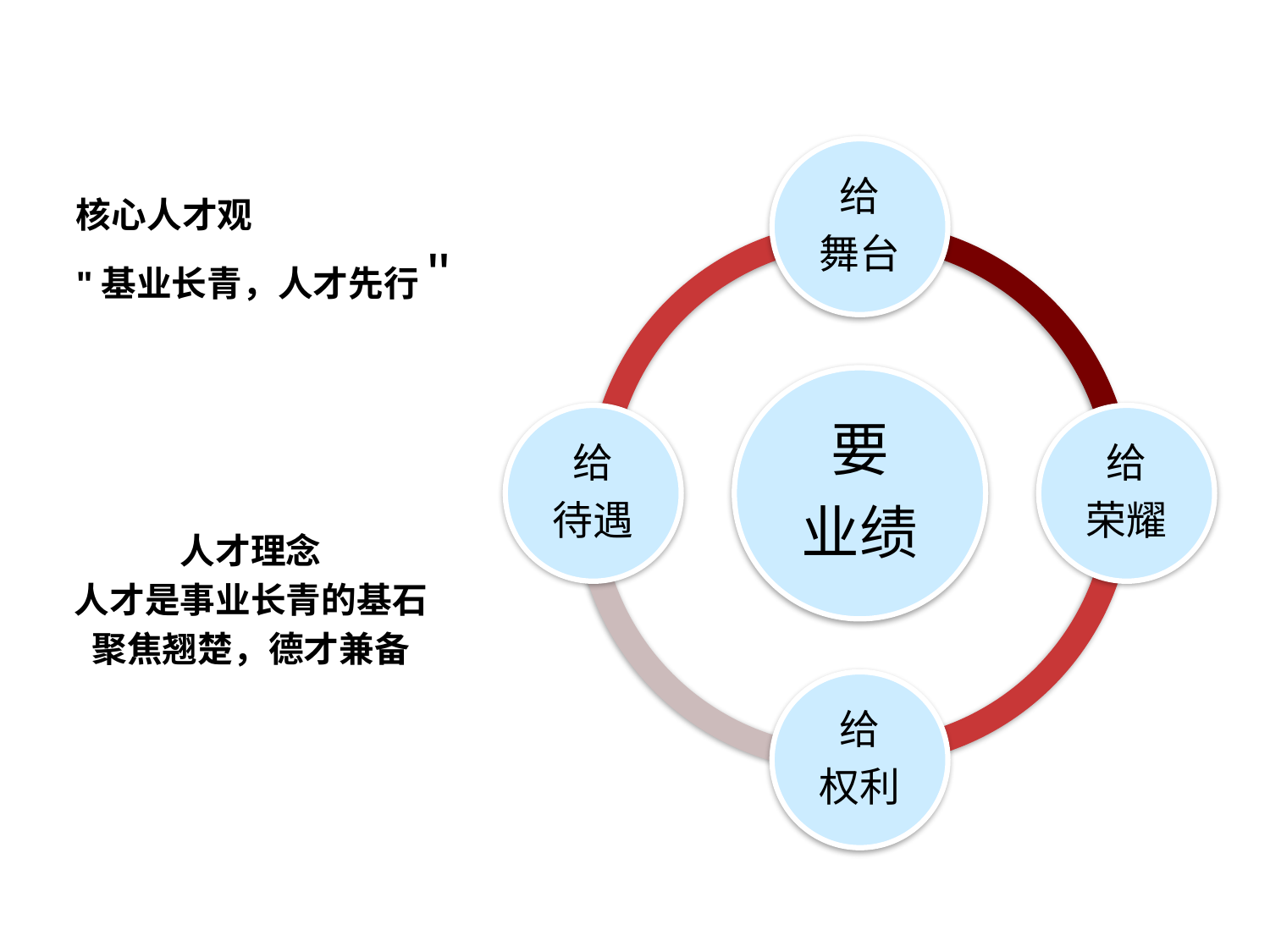

要
业绩
给
舞台
给
荣耀
给
权利
给
待遇
核心人才观
"基业长青，人才先行"
人才理念
人才是事业长青的基石
聚焦翘楚，德才兼备